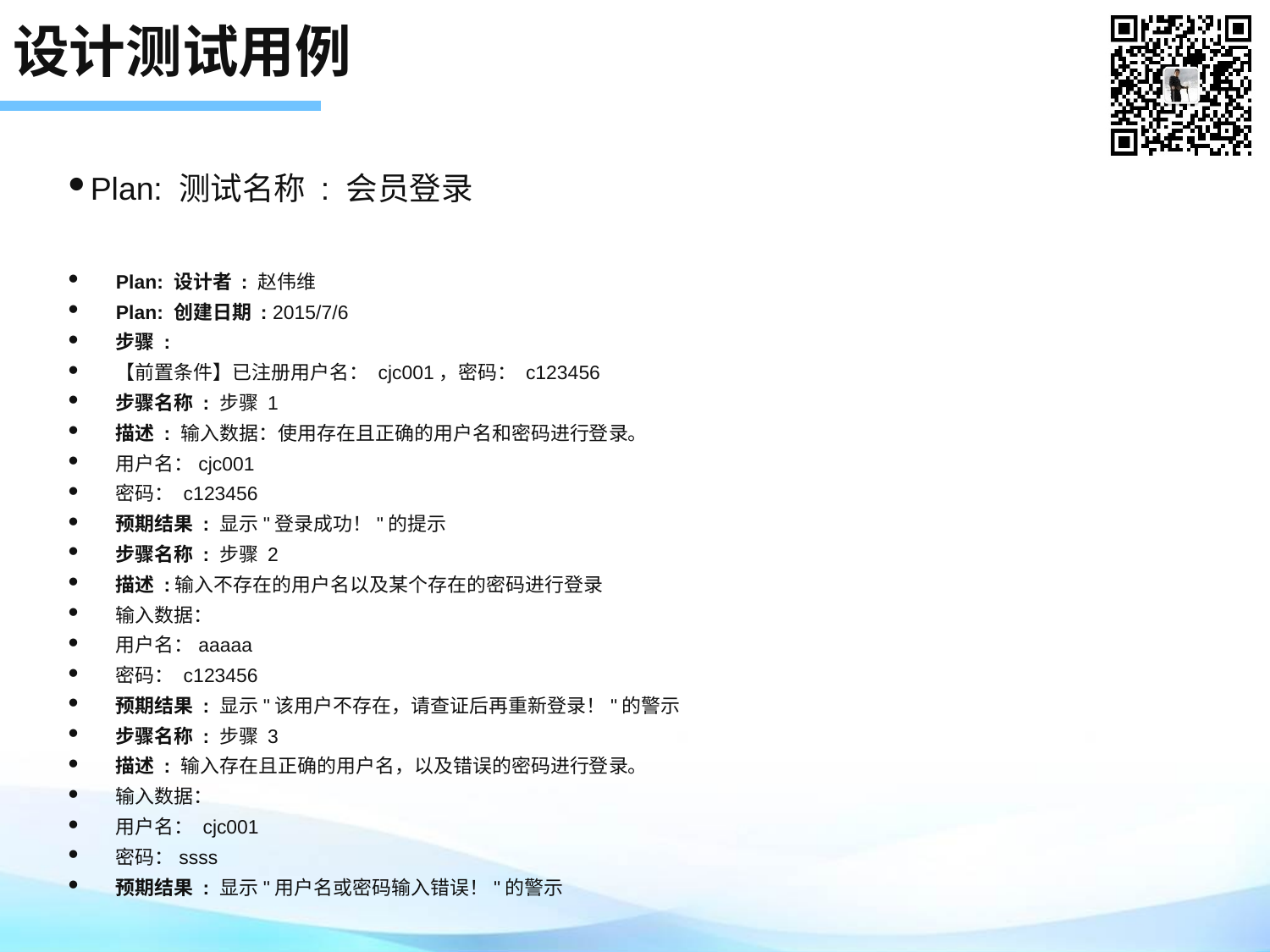

# 设计测试用例
Plan: 测试名称 : 会员登录

Plan: 设计者 : 赵伟维
Plan: 创建日期 : 2015/7/6
步骤 :
【前置条件】已注册用户名： cjc001，密码： c123456
步骤名称 : 步骤 1
描述 : 输入数据：使用存在且正确的用户名和密码进行登录。
用户名：cjc001
密码： c123456
预期结果 : 显示"登录成功！"的提示
步骤名称 : 步骤 2
描述 :输入不存在的用户名以及某个存在的密码进行登录
输入数据：
用户名：aaaaa
密码： c123456
预期结果 : 显示"该用户不存在，请查证后再重新登录！"的警示
步骤名称 : 步骤 3
描述 : 输入存在且正确的用户名，以及错误的密码进行登录。
输入数据：
用户名： cjc001
密码：ssss
预期结果 : 显示"用户名或密码输入错误！"的警示